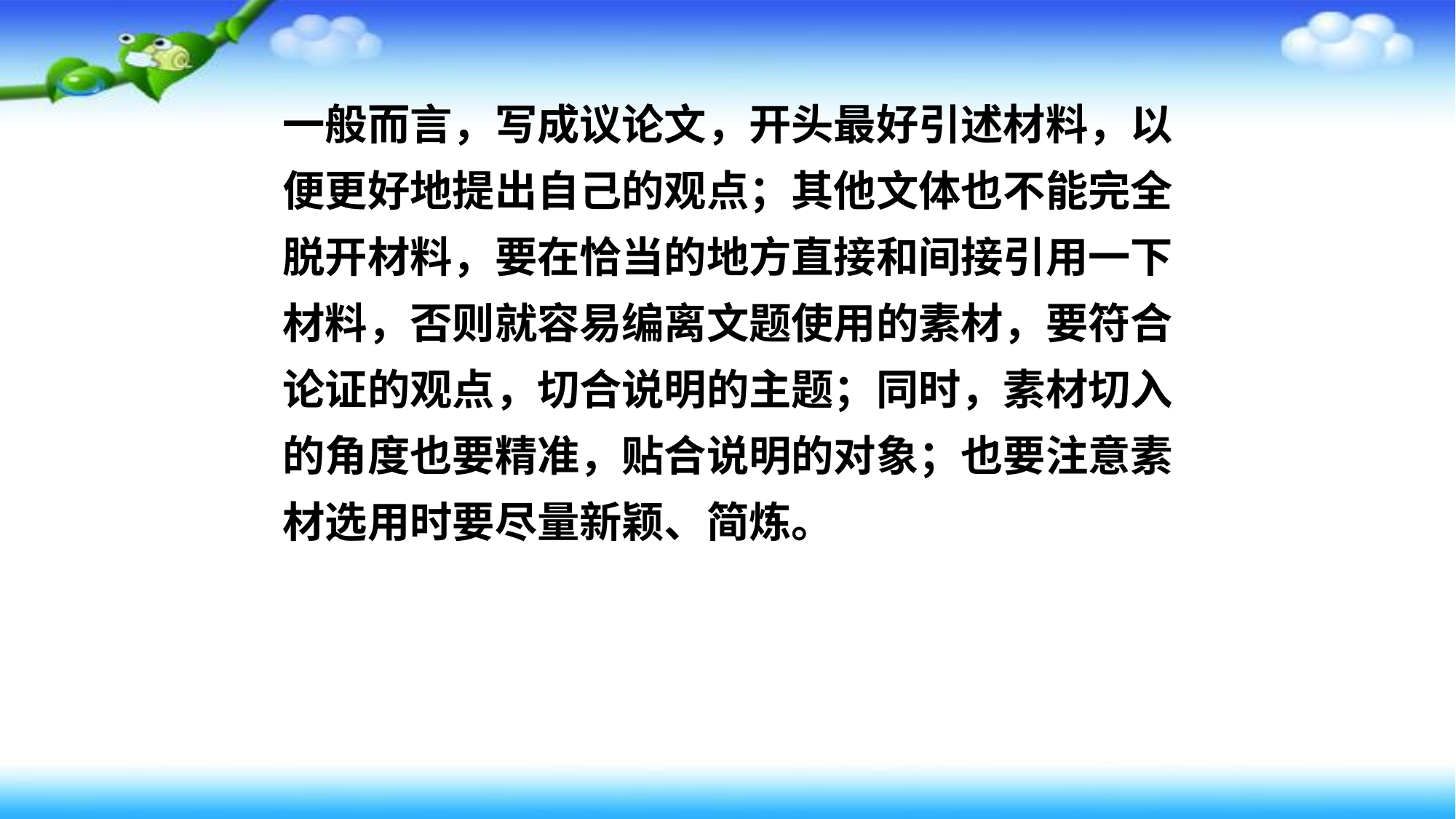

一般而言，写成议论文，开头最好引述材料，以便更好地提出自己的观点；其他文体也不能完全脱开材料，要在恰当的地方直接和间接引用一下材料，否则就容易编离文题使用的素材，要符合论证的观点，切合说明的主题；同时，素材切入的角度也要精准，贴合说明的对象；也要注意素材选用时要尽量新颖、简炼。